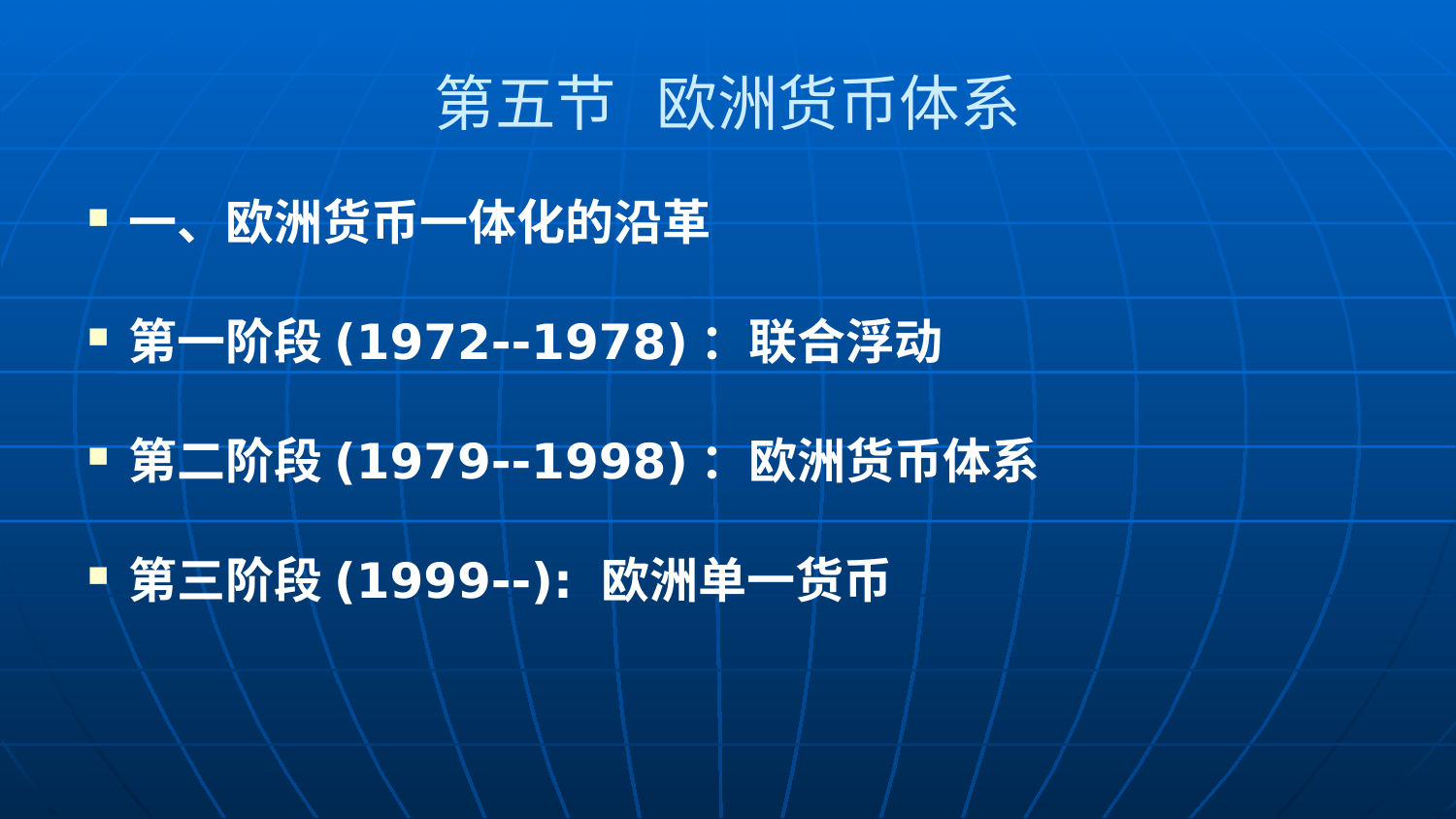

# 第五节   欧洲货币体系
一、欧洲货币一体化的沿革

第一阶段(1972--1978)：联合浮动

第二阶段(1979--1998)：欧洲货币体系

第三阶段(1999--): 欧洲单一货币